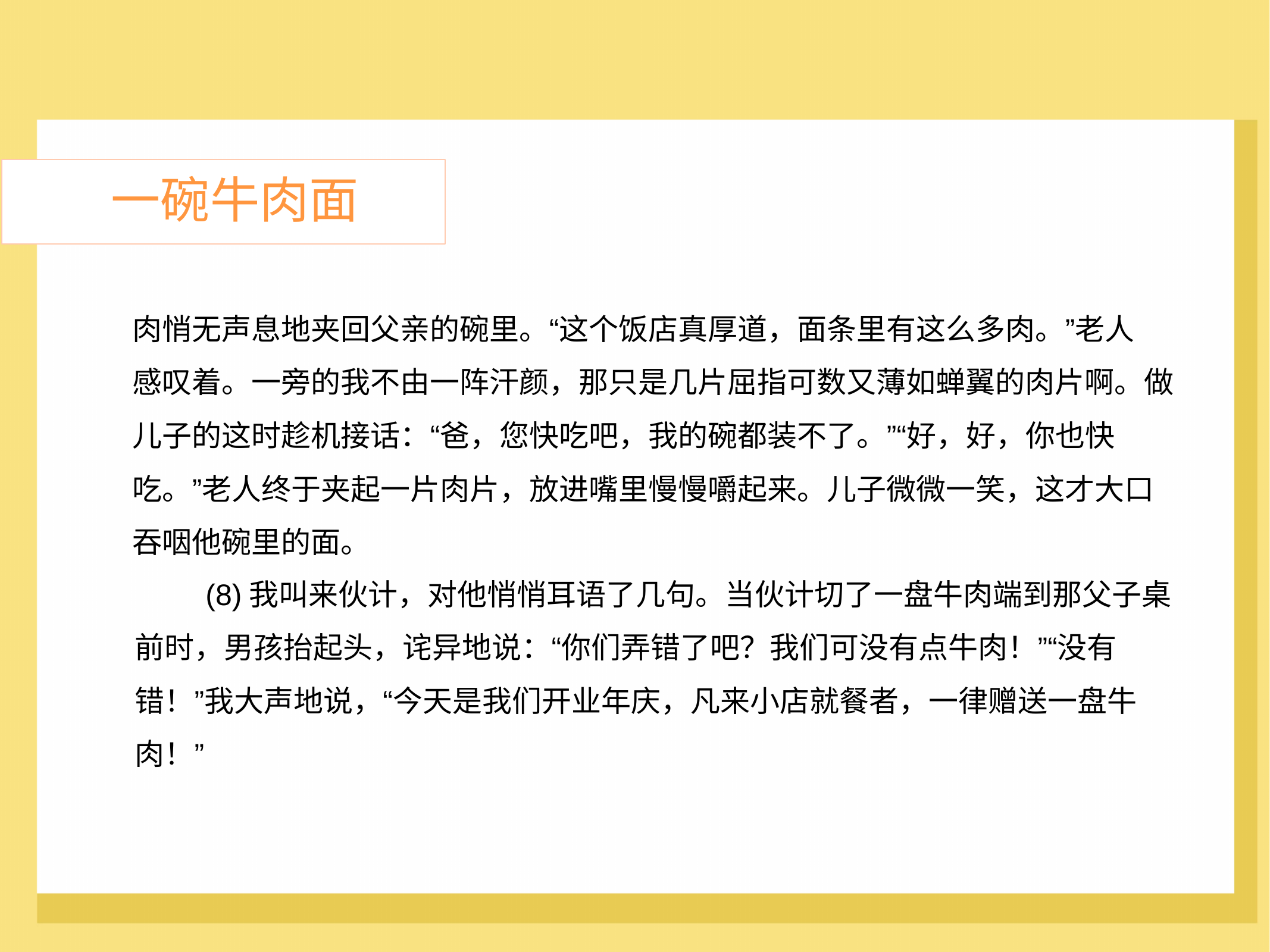

一碗牛肉面
肉悄无声息地夹回父亲的碗里。“这个饭店真厚道，面条里有这么多肉。”老人

感叹着。一旁的我不由一阵汗颜，那只是几片屈指可数又薄如蝉翼的肉片啊。做

儿子的这时趁机接话：“爸，您快吃吧，我的碗都装不了。”“好，好，你也快

吃。”老人终于夹起一片肉片，放进嘴里慢慢嚼起来。儿子微微一笑，这才大口

吞咽他碗里的面。
	(8)我叫来伙计，对他悄悄耳语了几句。当伙计切了一盘牛肉端到那父子桌

前时，男孩抬起头，诧异地说：“你们弄错了吧？我们可没有点牛肉！”“没有

错！”我大声地说，“今天是我们开业年庆，凡来小店就餐者，一律赠送一盘牛

肉！”